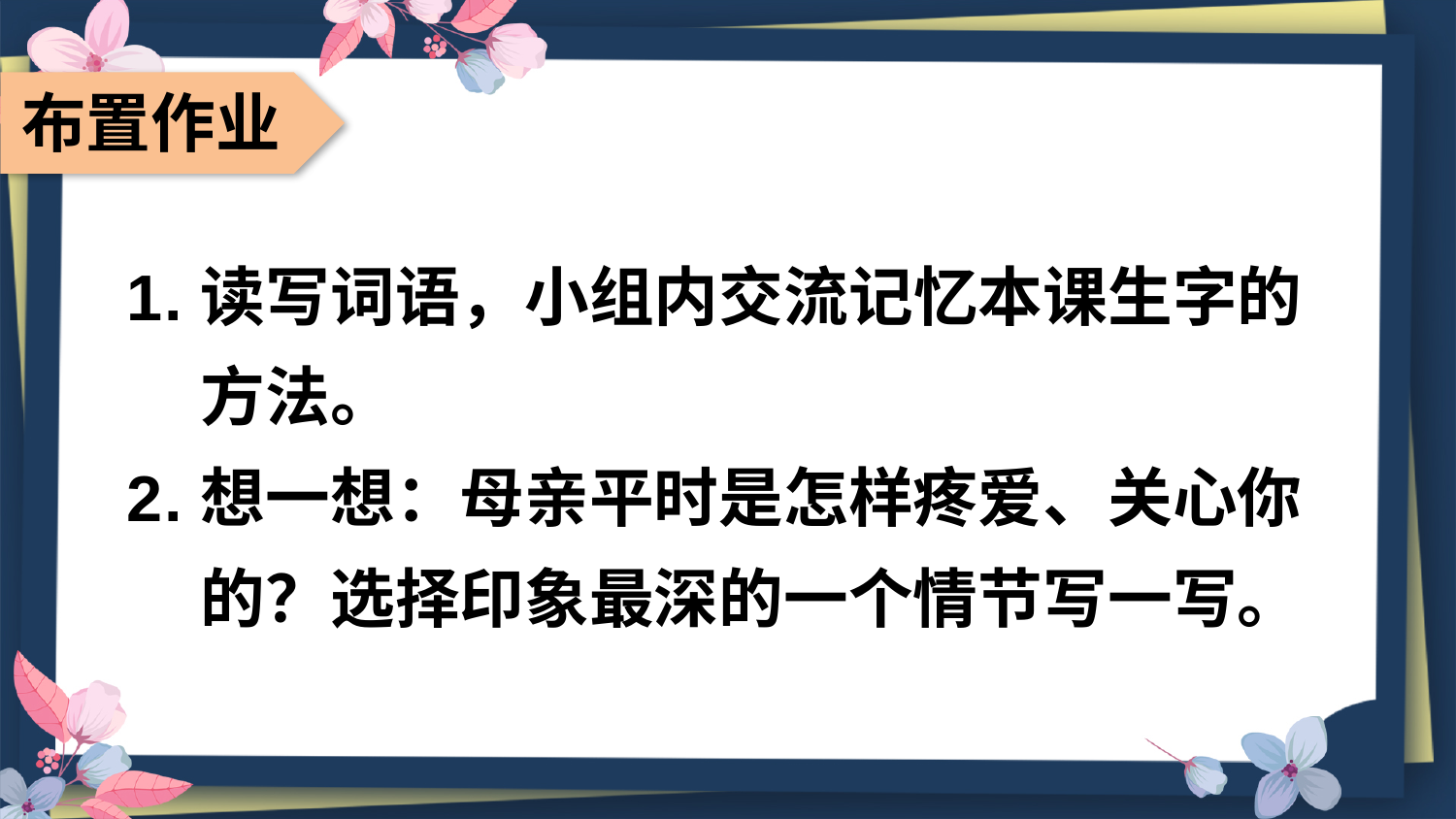

布置作业
读写词语，小组内交流记忆本课生字的方法。
想一想：母亲平时是怎样疼爱、关心你的？选择印象最深的一个情节写一写。